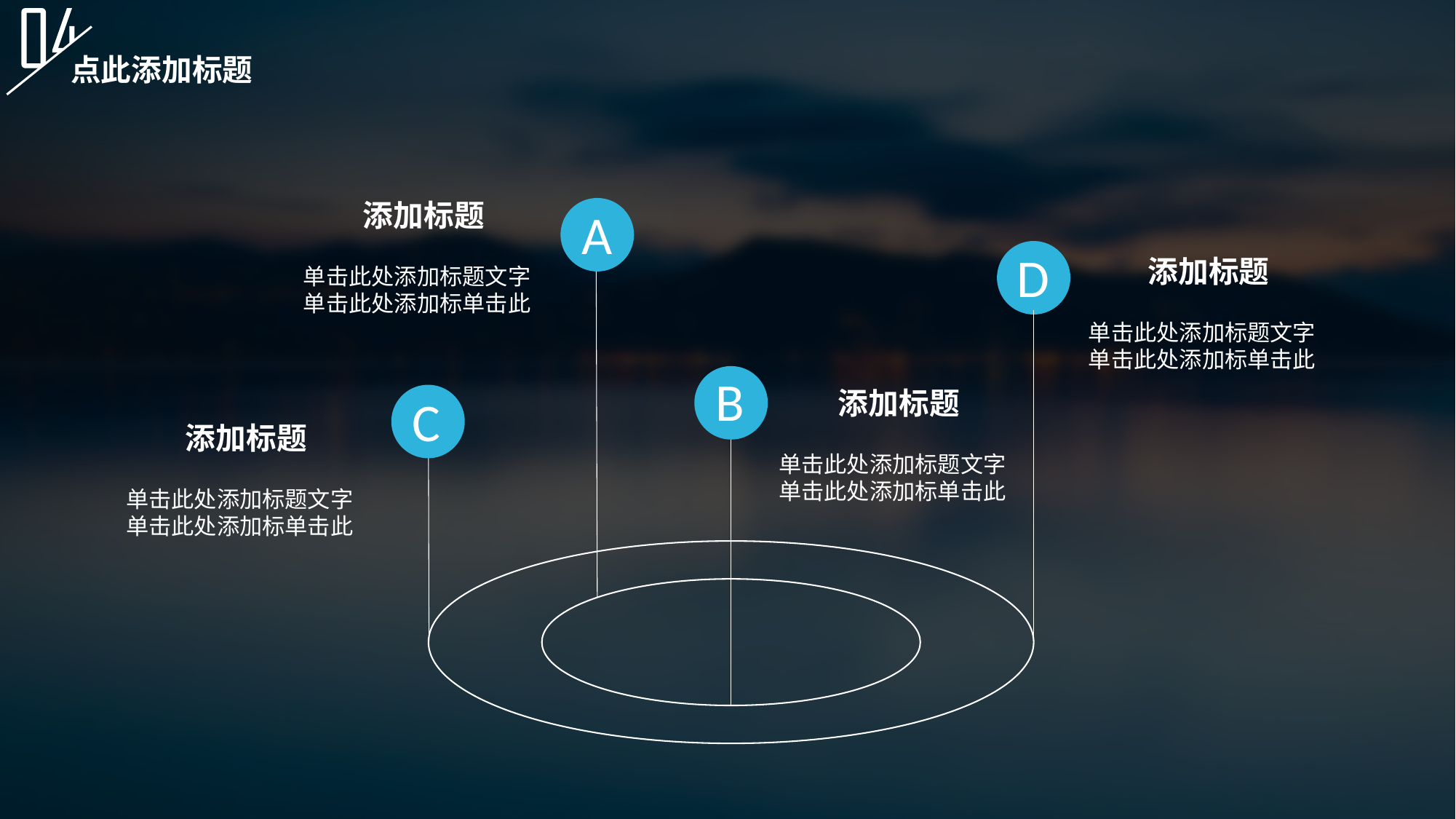

点此添加标题
添加标题
A

D

添加标题
单击此处添加标题文字单击此处添加标单击此
单击此处添加标题文字单击此处添加标单击此
B

添加标题
C

添加标题
单击此处添加标题文字单击此处添加标单击此
单击此处添加标题文字单击此处添加标单击此